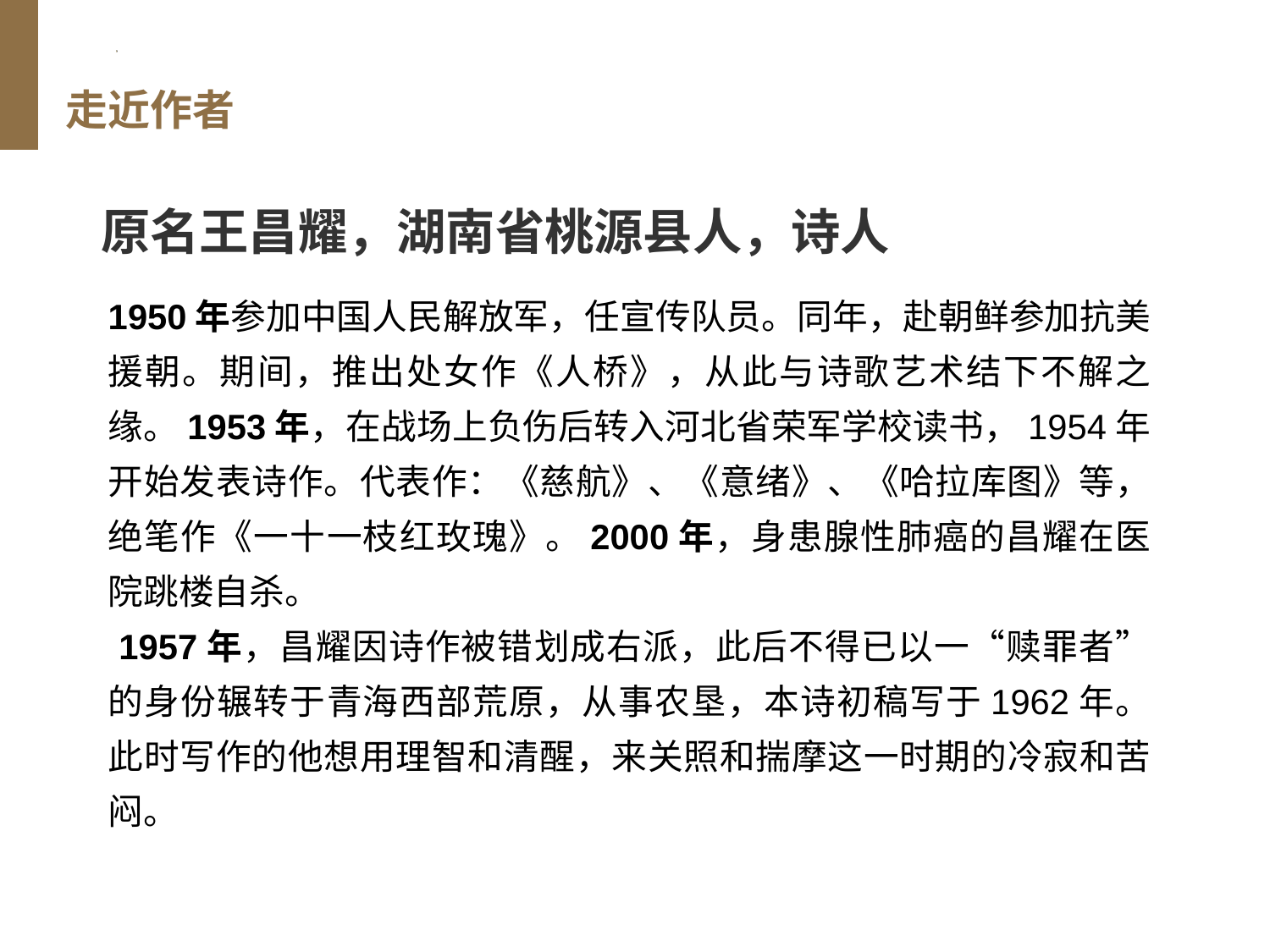

# 走近作者
原名王昌耀，湖南省桃源县人，诗人
1950年参加中国人民解放军，任宣传队员。同年，赴朝鲜参加抗美援朝。期间，推出处女作《人桥》，从此与诗歌艺术结下不解之缘。1953年，在战场上负伤后转入河北省荣军学校读书，1954年开始发表诗作。代表作：《慈航》、《意绪》、《哈拉库图》等，绝笔作《一十一枝红玫瑰》。2000年，身患腺性肺癌的昌耀在医院跳楼自杀。
 1957年，昌耀因诗作被错划成右派，此后不得已以一“赎罪者”的身份辗转于青海西部荒原，从事农垦，本诗初稿写于1962年。此时写作的他想用理智和清醒，来关照和揣摩这一时期的冷寂和苦闷。